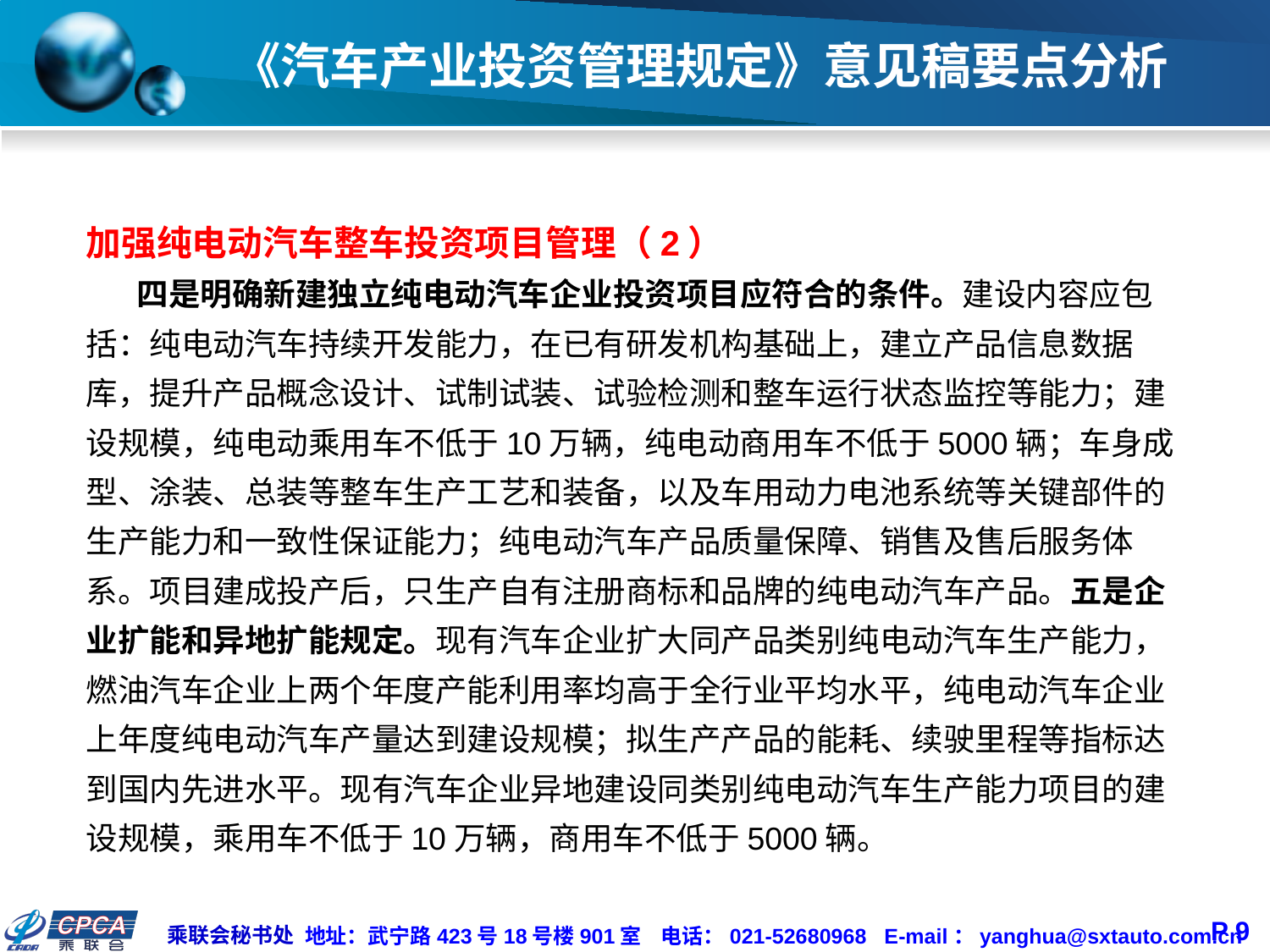

# 《汽车产业投资管理规定》意见稿要点分析
加强纯电动汽车整车投资项目管理（2）
      四是明确新建独立纯电动汽车企业投资项目应符合的条件。建设内容应包括：纯电动汽车持续开发能力，在已有研发机构基础上，建立产品信息数据库，提升产品概念设计、试制试装、试验检测和整车运行状态监控等能力；建设规模，纯电动乘用车不低于10万辆，纯电动商用车不低于5000辆；车身成型、涂装、总装等整车生产工艺和装备，以及车用动力电池系统等关键部件的生产能力和一致性保证能力；纯电动汽车产品质量保障、销售及售后服务体系。项目建成投产后，只生产自有注册商标和品牌的纯电动汽车产品。五是企业扩能和异地扩能规定。现有汽车企业扩大同产品类别纯电动汽车生产能力，燃油汽车企业上两个年度产能利用率均高于全行业平均水平，纯电动汽车企业上年度纯电动汽车产量达到建设规模；拟生产产品的能耗、续驶里程等指标达到国内先进水平。现有汽车企业异地建设同类别纯电动汽车生产能力项目的建设规模，乘用车不低于10万辆，商用车不低于5000辆。